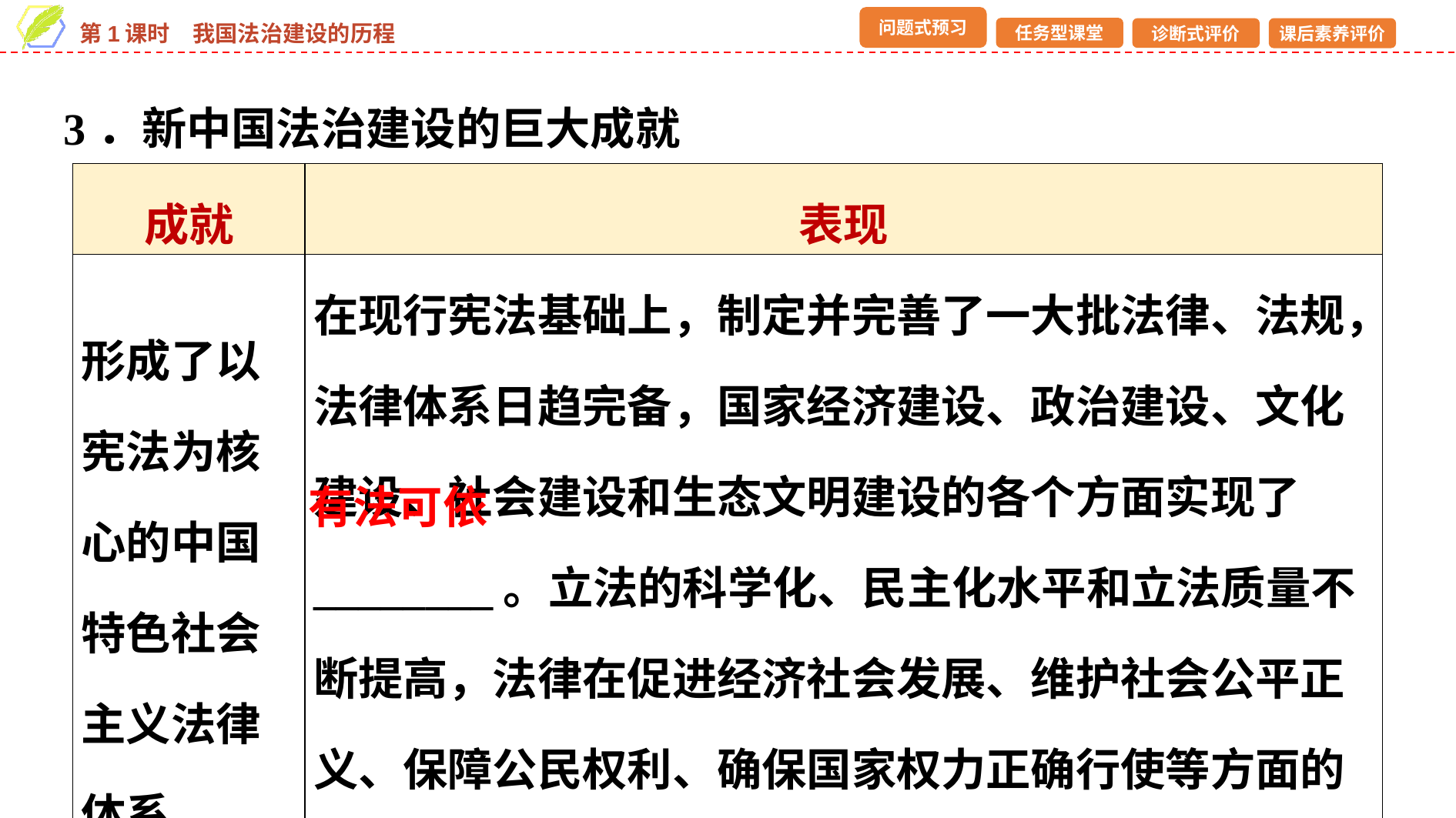

3．新中国法治建设的巨大成就
| 成就 | 表现 |
| --- | --- |
| 形成了以宪法为核心的中国特色社会主义法律体系 | 在现行宪法基础上，制定并完善了一大批法律、法规，法律体系日趋完备，国家经济建设、政治建设、文化建设、社会建设和生态文明建设的各个方面实现了\_\_\_\_\_\_\_\_。立法的科学化、民主化水平和立法质量不断提高，法律在促进经济社会发展、维护社会公平正义、保障公民权利、确保国家权力正确行使等方面的作用不断增强 |
有法可依